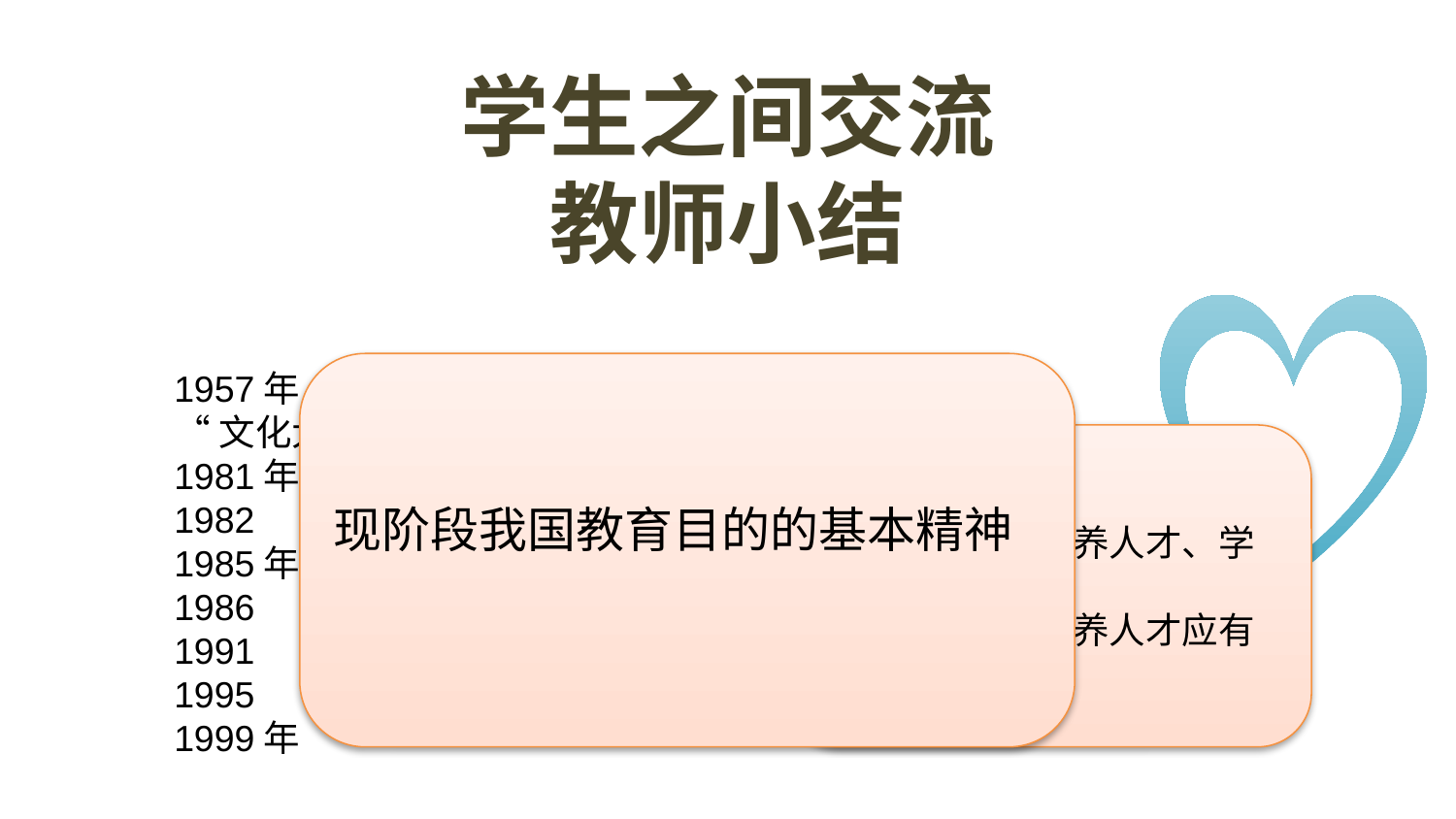

学生之间交流
教师小结

基本精神：
1.指明了教育培养人才、学校办学的方向
2.确定了教育培养人才应有的素质
现阶段我国教育目的的基本精神

1957年
“文化大革命”偏离轨道
1981年
1982
1985年
1986
1991
1995
1999年